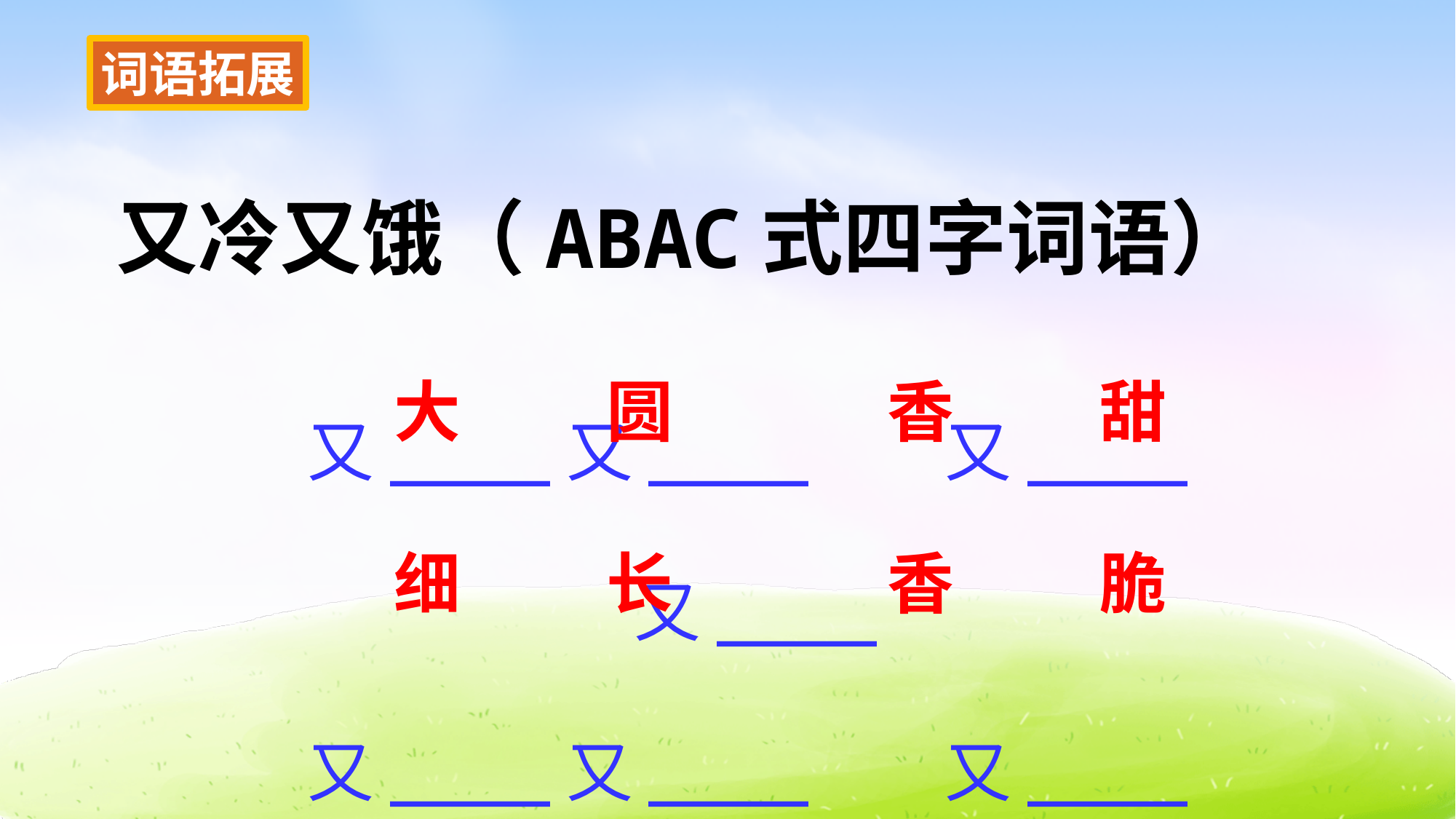

词语拓展
又冷又饿（ABAC式四字词语）
又____又____   又____又____
又____又____   又____又____

大
圆
香
甜
细
长
香
脆